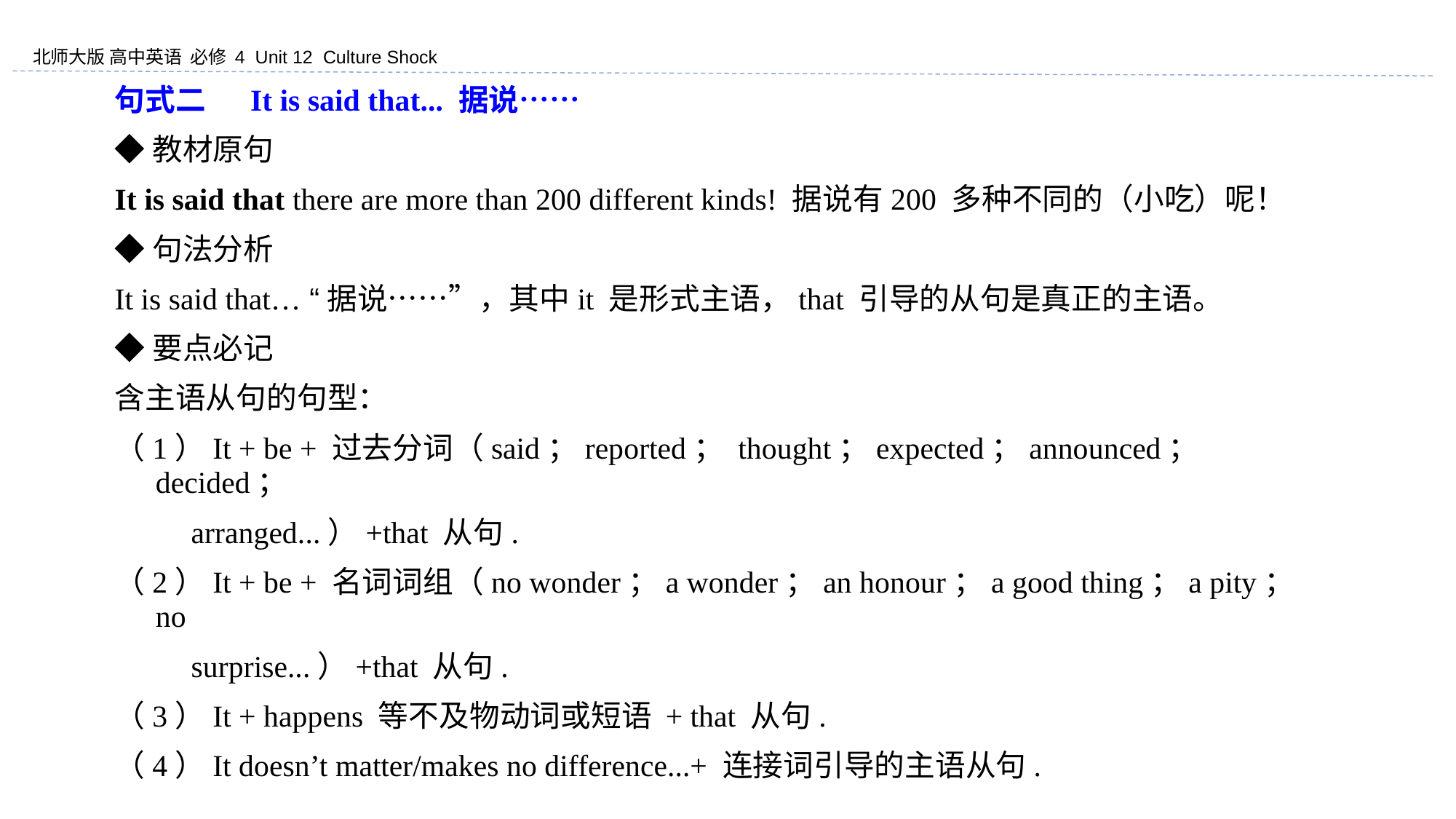

句式二 　It is said that... 据说……
◆教材原句
It is said that there are more than 200 different kinds! 据说有200 多种不同的（小吃）呢！
◆句法分析
It is said that… “据说……”，其中it 是形式主语，that 引导的从句是真正的主语。
◆要点必记
含主语从句的句型：
（1）It + be + 过去分词（said；reported； thought；expected；announced；decided；
          arranged...）+that 从句.
（2）It + be + 名词词组（no wonder；a wonder；an honour；a good thing；a pity； no
          surprise...）+that 从句.
（3）It + happens 等不及物动词或短语 + that 从句.
（4）It doesn’t matter/makes no difference...+ 连接词引导的主语从句.